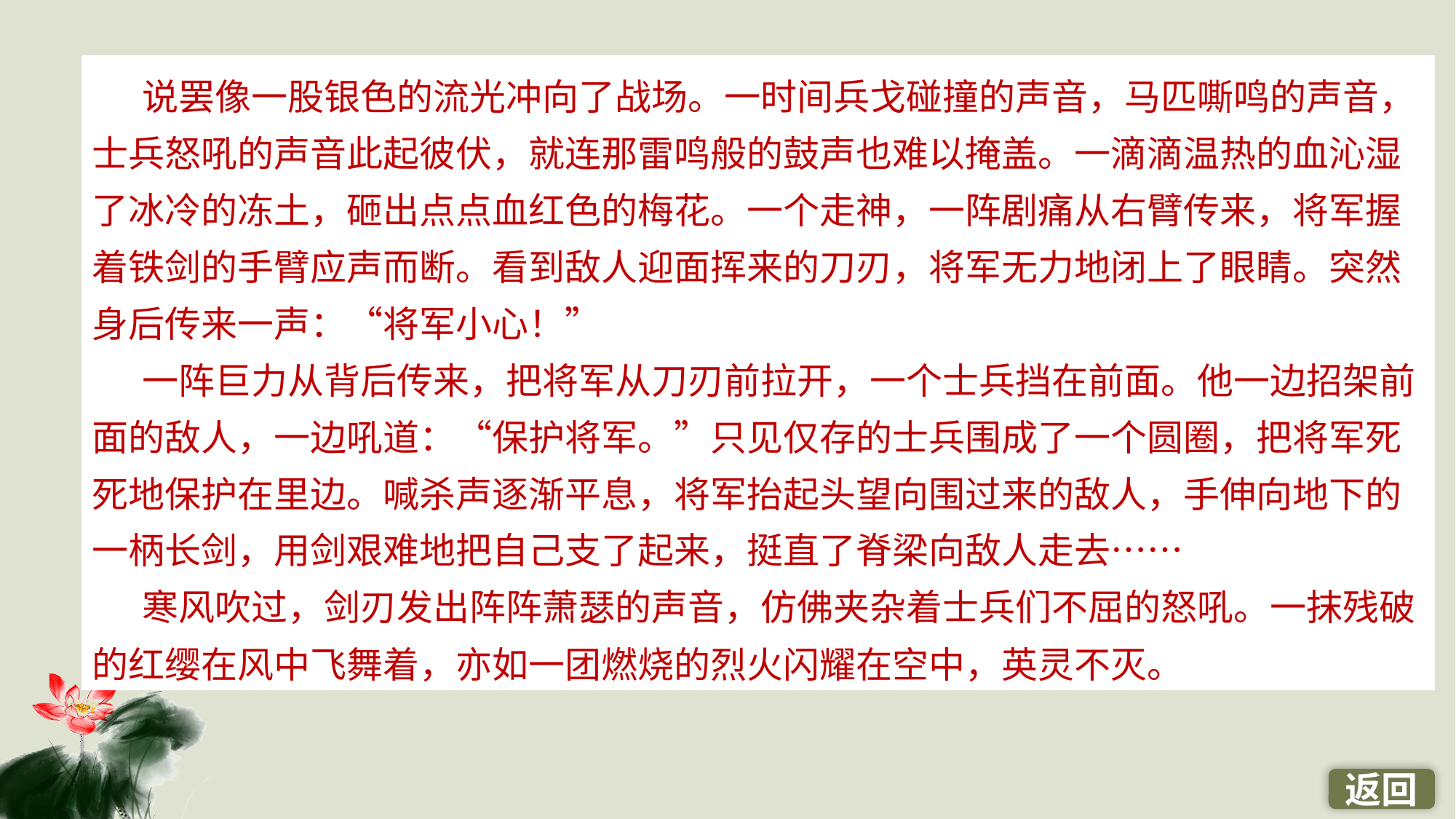

说罢像一股银色的流光冲向了战场。一时间兵戈碰撞的声音，马匹嘶鸣的声音，士兵怒吼的声音此起彼伏，就连那雷鸣般的鼓声也难以掩盖。一滴滴温热的血沁湿了冰冷的冻土，砸出点点血红色的梅花。一个走神，一阵剧痛从右臂传来，将军握着铁剑的手臂应声而断。看到敌人迎面挥来的刀刃，将军无力地闭上了眼睛。突然身后传来一声：“将军小心！”
     一阵巨力从背后传来，把将军从刀刃前拉开，一个士兵挡在前面。他一边招架前面的敌人，一边吼道：“保护将军。”只见仅存的士兵围成了一个圆圈，把将军死死地保护在里边。喊杀声逐渐平息，将军抬起头望向围过来的敌人，手伸向地下的一柄长剑，用剑艰难地把自己支了起来，挺直了脊梁向敌人走去……
     寒风吹过，剑刃发出阵阵萧瑟的声音，仿佛夹杂着士兵们不屈的怒吼。一抹残破的红缨在风中飞舞着，亦如一团燃烧的烈火闪耀在空中，英灵不灭。
返回